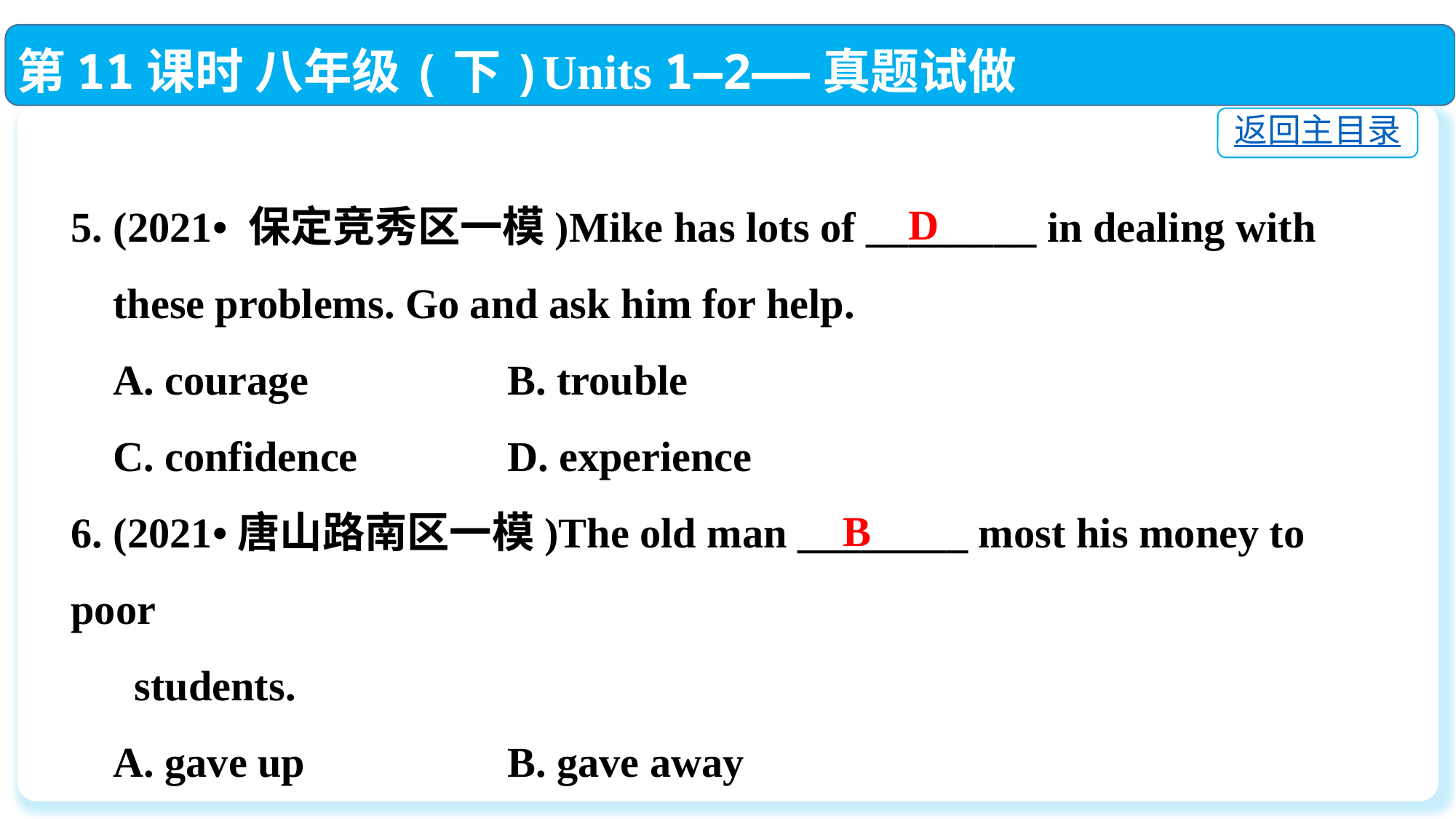

第11课时 八年级(下)Units 1—2——真题试做

返回主目录
5. (2021• 保定竞秀区一模)Mike has lots of ________ in dealing with
    these problems. Go and ask him for help.
    A. courage		B. trouble
    C. confidence　 	D. experience
6. (2021•唐山路南区一模)The old man ________ most his money to poor
      students.
    A. gave up		B. gave away
   C. gave back		D. gave in
D
B